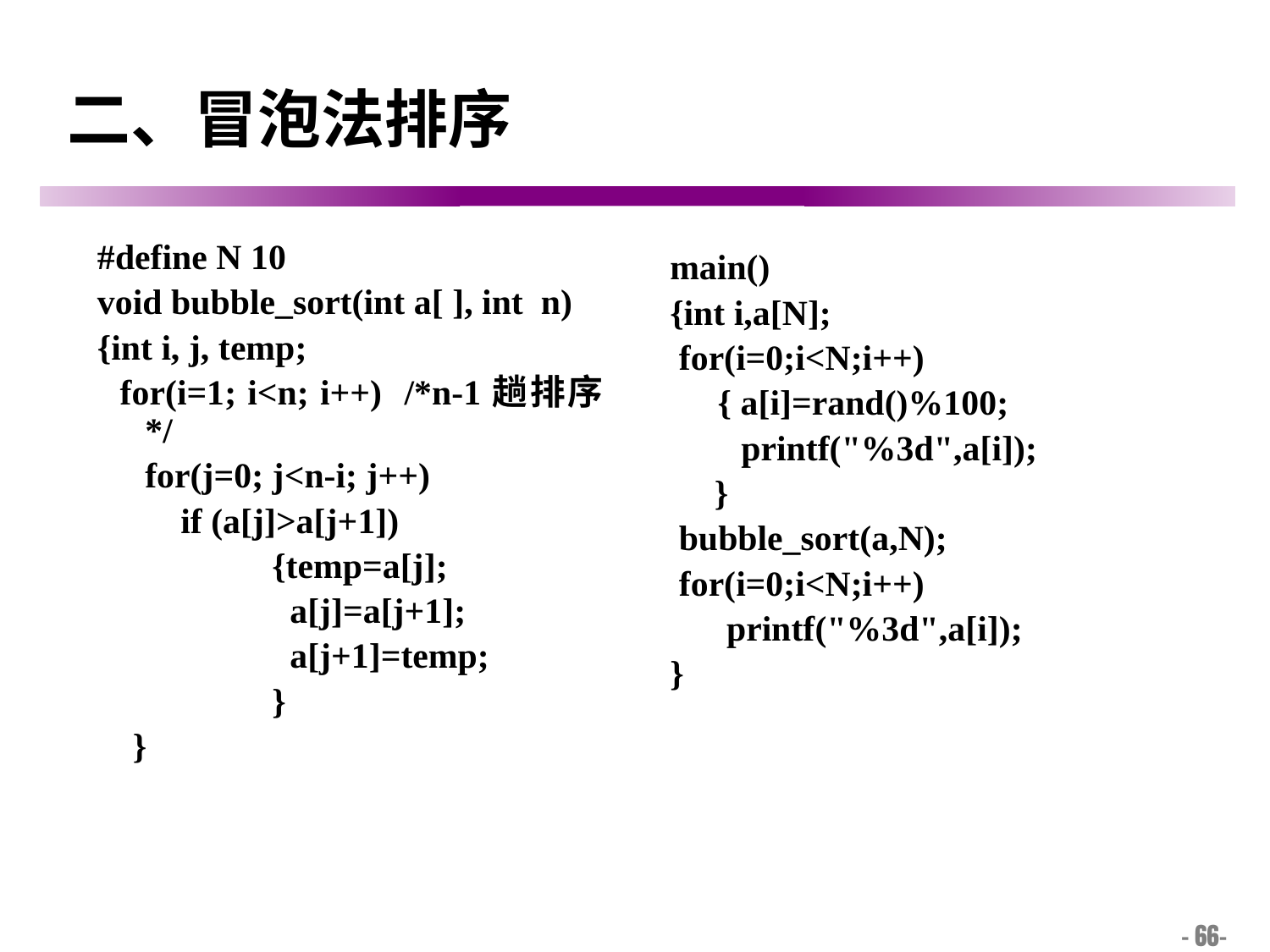

# 二、冒泡法排序
#define N 10
void bubble_sort(int a[ ], int  n)
{int i, j, temp;
  for(i=1; i<n; i++)  /*n-1趟排序*/
  	for(j=0; j<n-i; j++)
   	    if (a[j]>a[j+1])
		{temp=a[j];
	  	  a[j]=a[j+1];
		  a[j+1]=temp;
		}
    }
main()
{int i,a[N];
 for(i=0;i<N;i++)
 	{ a[i]=rand()%100;
        printf("%3d",a[i]);
     }
 bubble_sort(a,N);
 for(i=0;i<N;i++)
	 printf("%3d",a[i]);
}
 - 66-